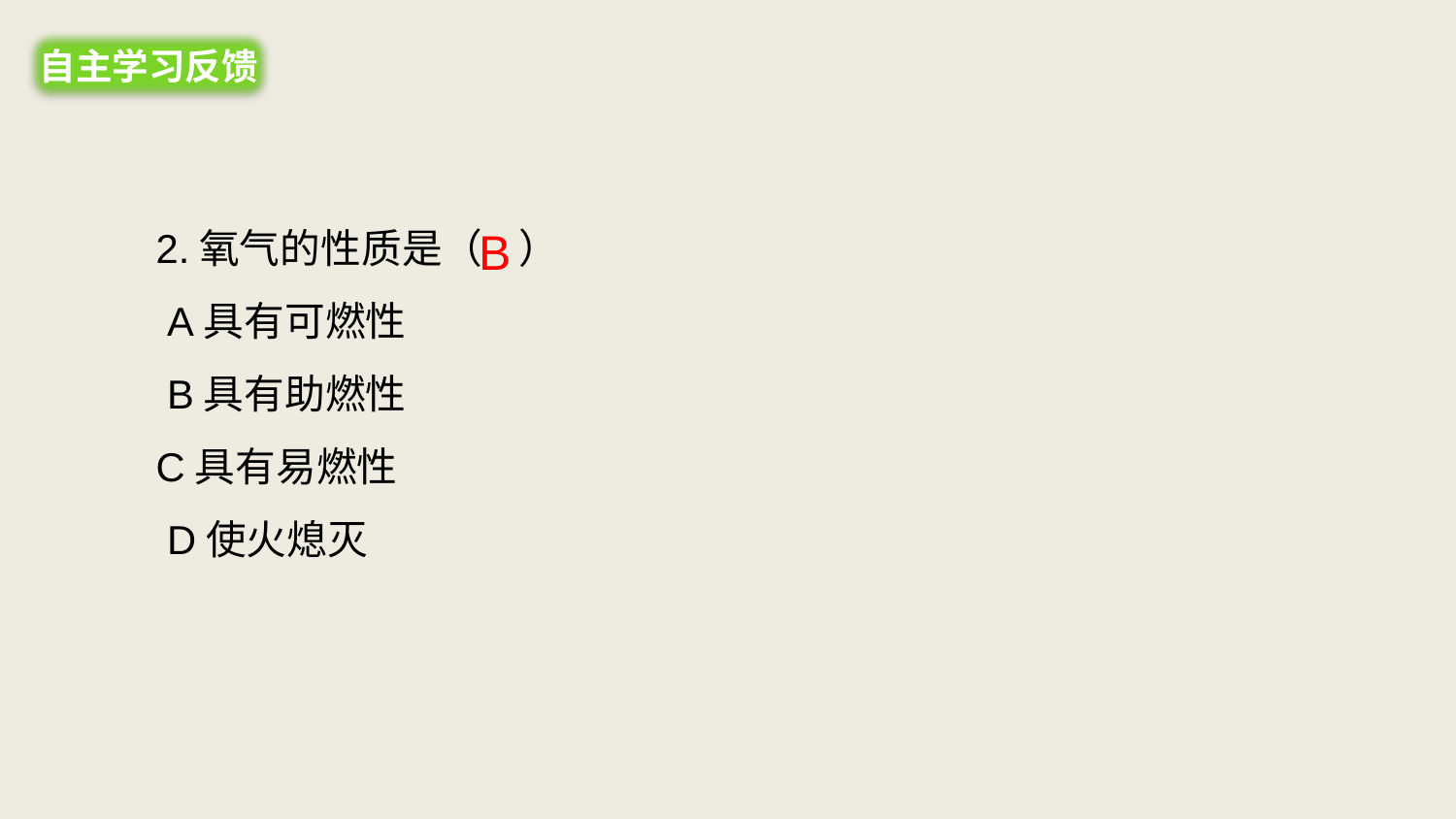

自主学习反馈
2.氧气的性质是（    ）
 A具有可燃性
 B具有助燃性
C具有易燃性
 D使火熄灭
B